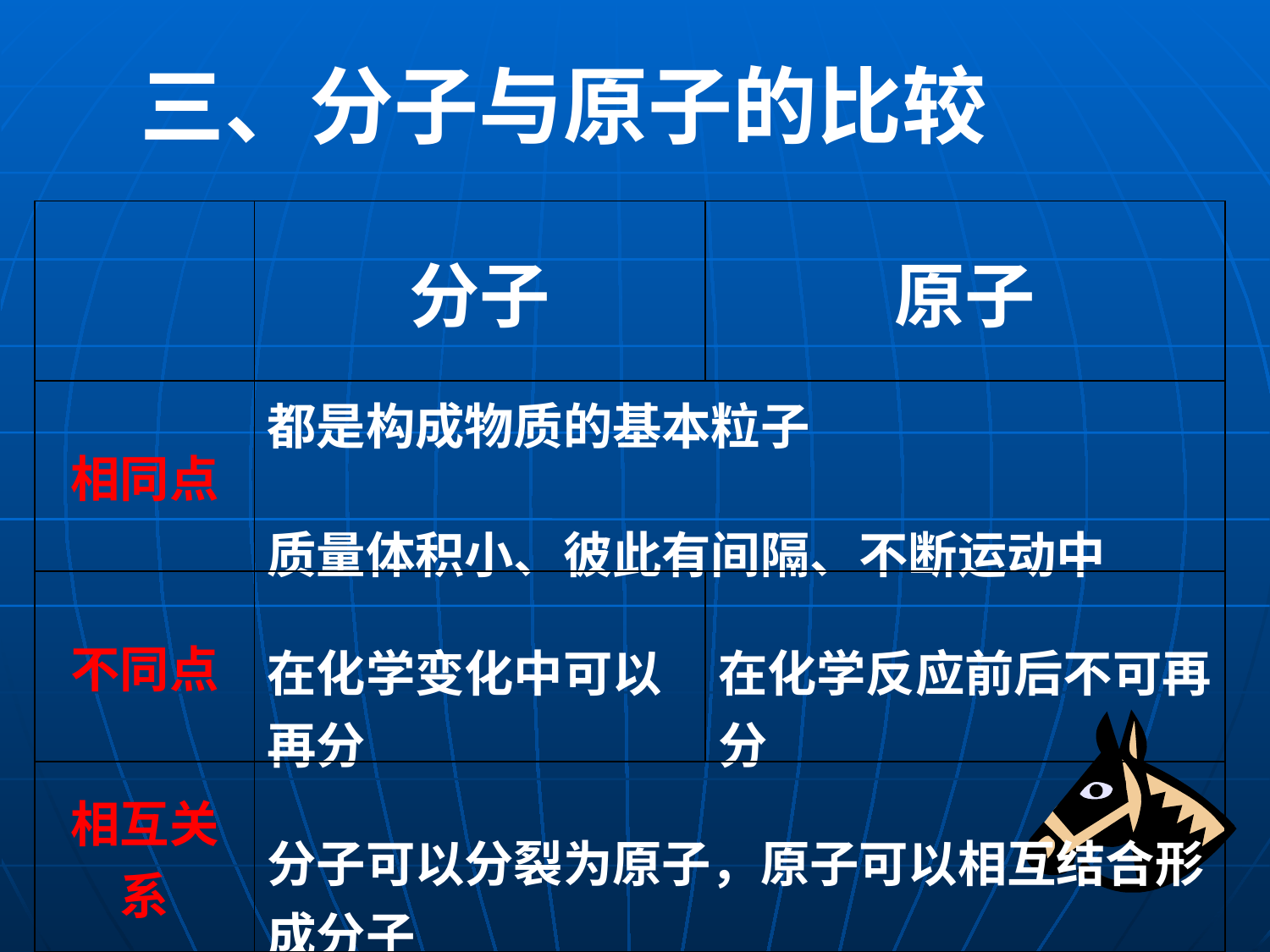

三、分子与原子的比较
|  | 分子 | 原子 |
| --- | --- | --- |
| 相同点 | 都是构成物质的基本粒子 质量体积小、彼此有间隔、不断运动中 |  |
| 不同点 | 在化学变化中可以再分 | 在化学反应前后不可再分 |
| 相互关系 | 分子可以分裂为原子，原子可以相互结合形成分子 |  |